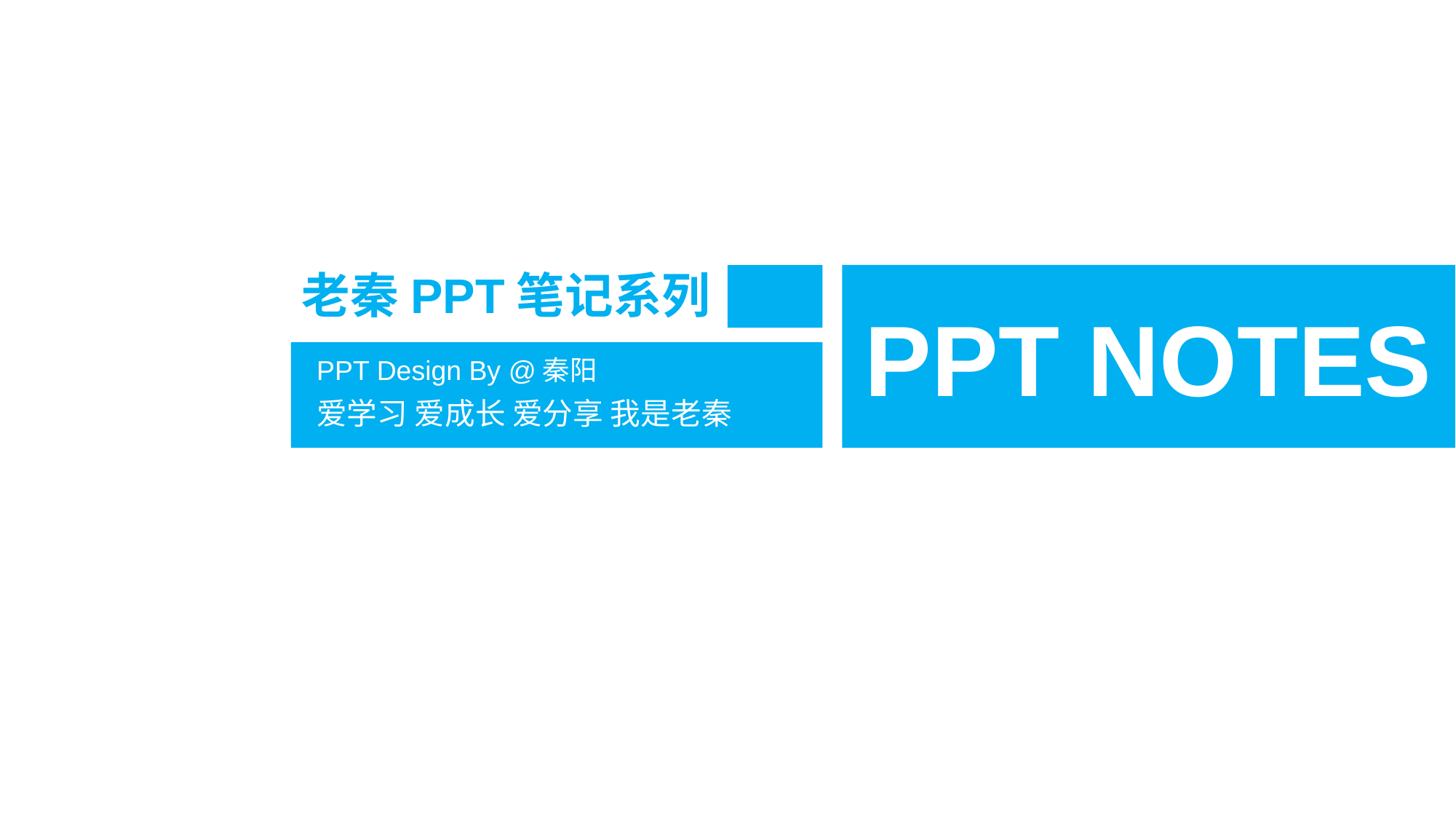

老秦PPT笔记系列

PPT NOTES

PPT Design By @秦阳
爱学习 爱成长 爱分享 我是老秦